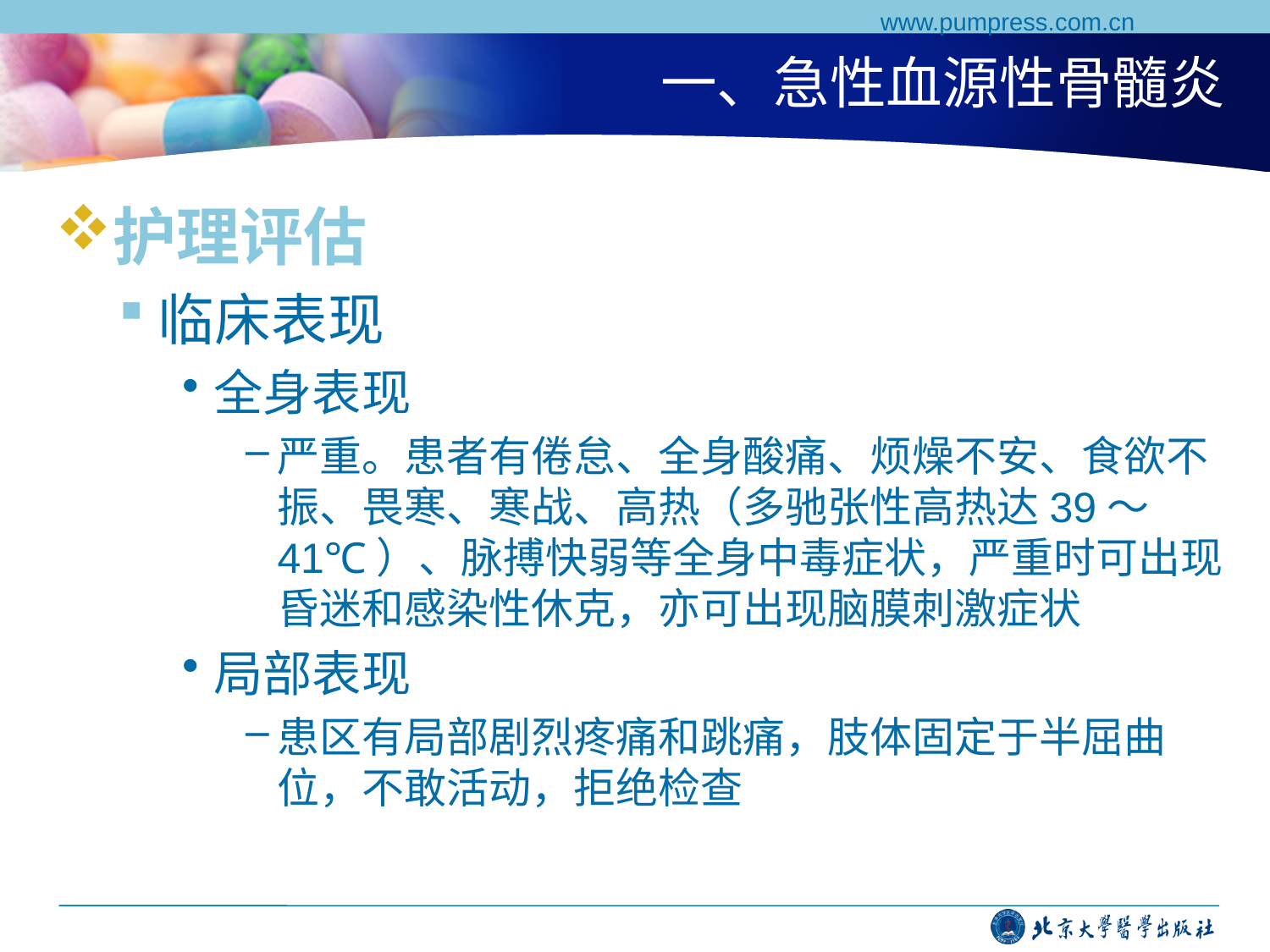

www.pumpress.com.cn
# 一、急性血源性骨髓炎
护理评估
临床表现
全身表现
严重。患者有倦怠、全身酸痛、烦燥不安、食欲不振、畏寒、寒战、高热（多驰张性高热达39～41℃）、脉搏快弱等全身中毒症状，严重时可出现昏迷和感染性休克，亦可出现脑膜刺激症状
局部表现
患区有局部剧烈疼痛和跳痛，肢体固定于半屈曲位，不敢活动，拒绝检查